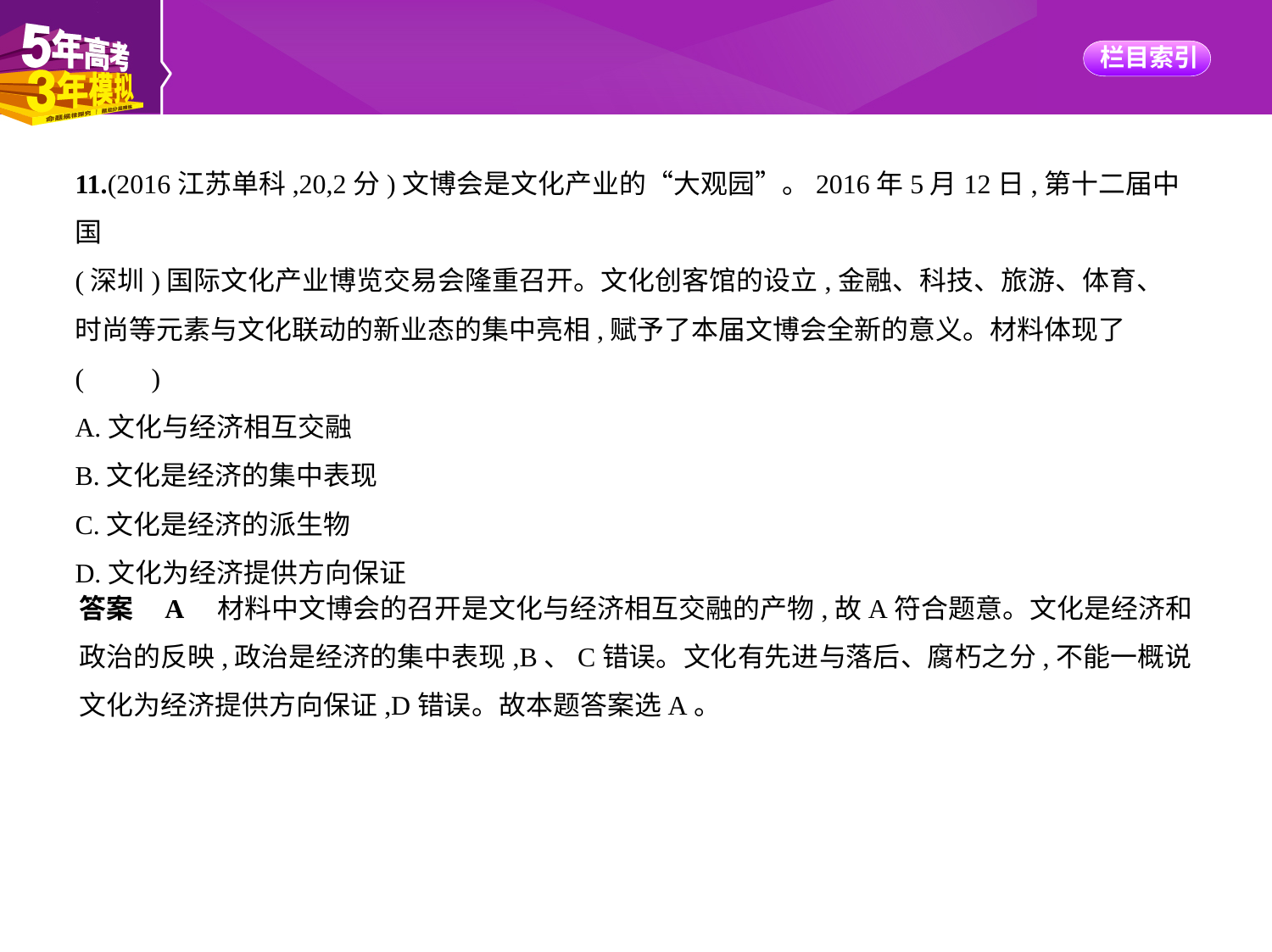

11.(2016江苏单科,20,2分)文博会是文化产业的“大观园”。2016年5月12日,第十二届中国
(深圳)国际文化产业博览交易会隆重召开。文化创客馆的设立,金融、科技、旅游、体育、
时尚等元素与文化联动的新业态的集中亮相,赋予了本届文博会全新的意义。材料体现了
(　　)
A.文化与经济相互交融
B.文化是经济的集中表现
C.文化是经济的派生物
D.文化为经济提供方向保证
答案    A　材料中文博会的召开是文化与经济相互交融的产物,故A符合题意。文化是经济和
政治的反映,政治是经济的集中表现,B、C错误。文化有先进与落后、腐朽之分,不能一概说
文化为经济提供方向保证,D错误。故本题答案选A。